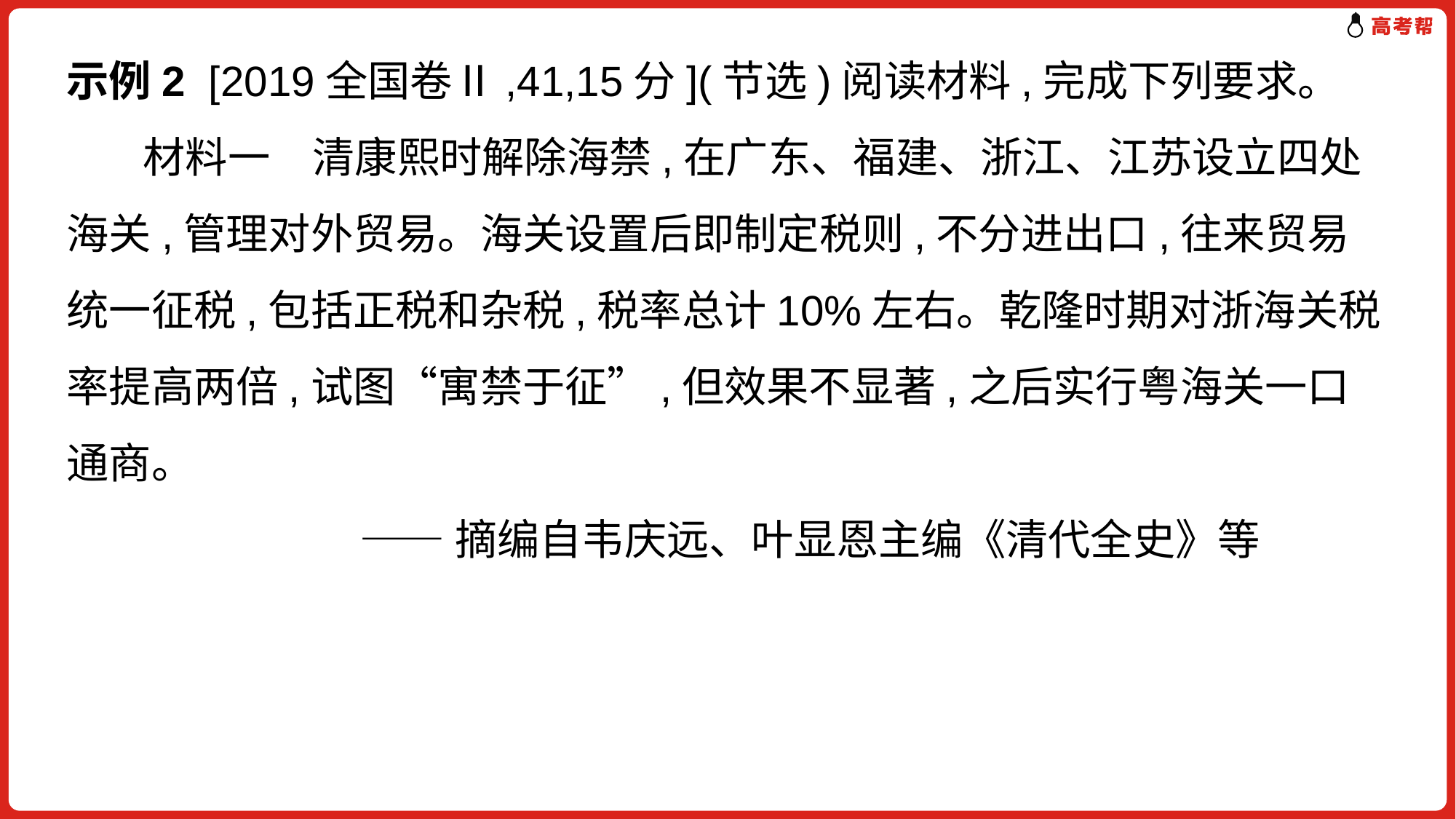

示例2  [2019全国卷Ⅱ,41,15分](节选)阅读材料,完成下列要求。
       材料一　清康熙时解除海禁,在广东、福建、浙江、江苏设立四处海关,管理对外贸易。海关设置后即制定税则,不分进出口,往来贸易统一征税,包括正税和杂税,税率总计10%左右。乾隆时期对浙海关税率提高两倍,试图“寓禁于征”,但效果不显著,之后实行粤海关一口通商。
                               ——摘编自韦庆远、叶显恩主编《清代全史》等